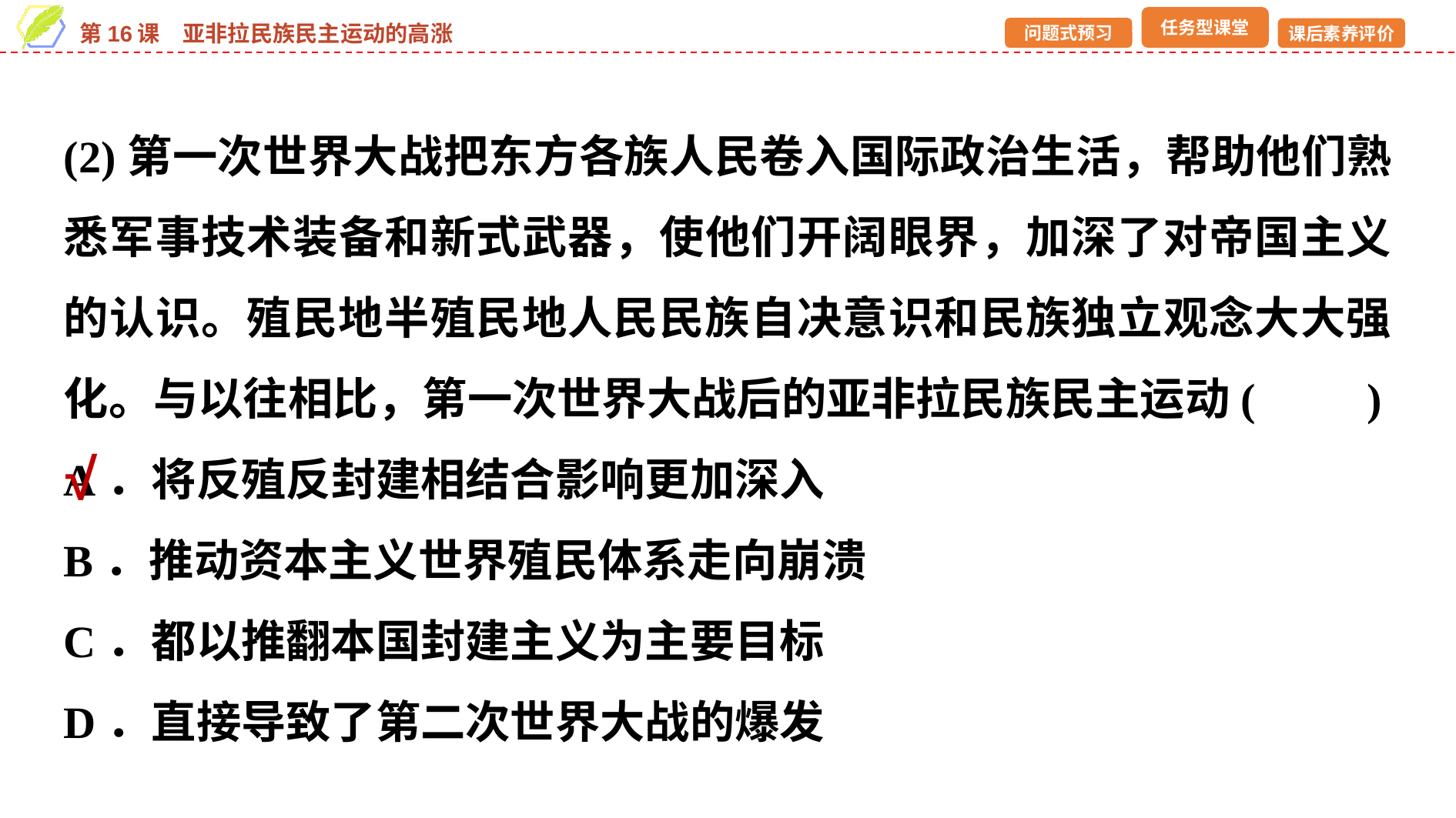

(2)第一次世界大战把东方各族人民卷入国际政治生活，帮助他们熟悉军事技术装备和新式武器，使他们开阔眼界，加深了对帝国主义的认识。殖民地半殖民地人民民族自决意识和民族独立观念大大强化。与以往相比，第一次世界大战后的亚非拉民族民主运动(　　)
A．将反殖反封建相结合影响更加深入
B．推动资本主义世界殖民体系走向崩溃
C．都以推翻本国封建主义为主要目标
D．直接导致了第二次世界大战的爆发
√